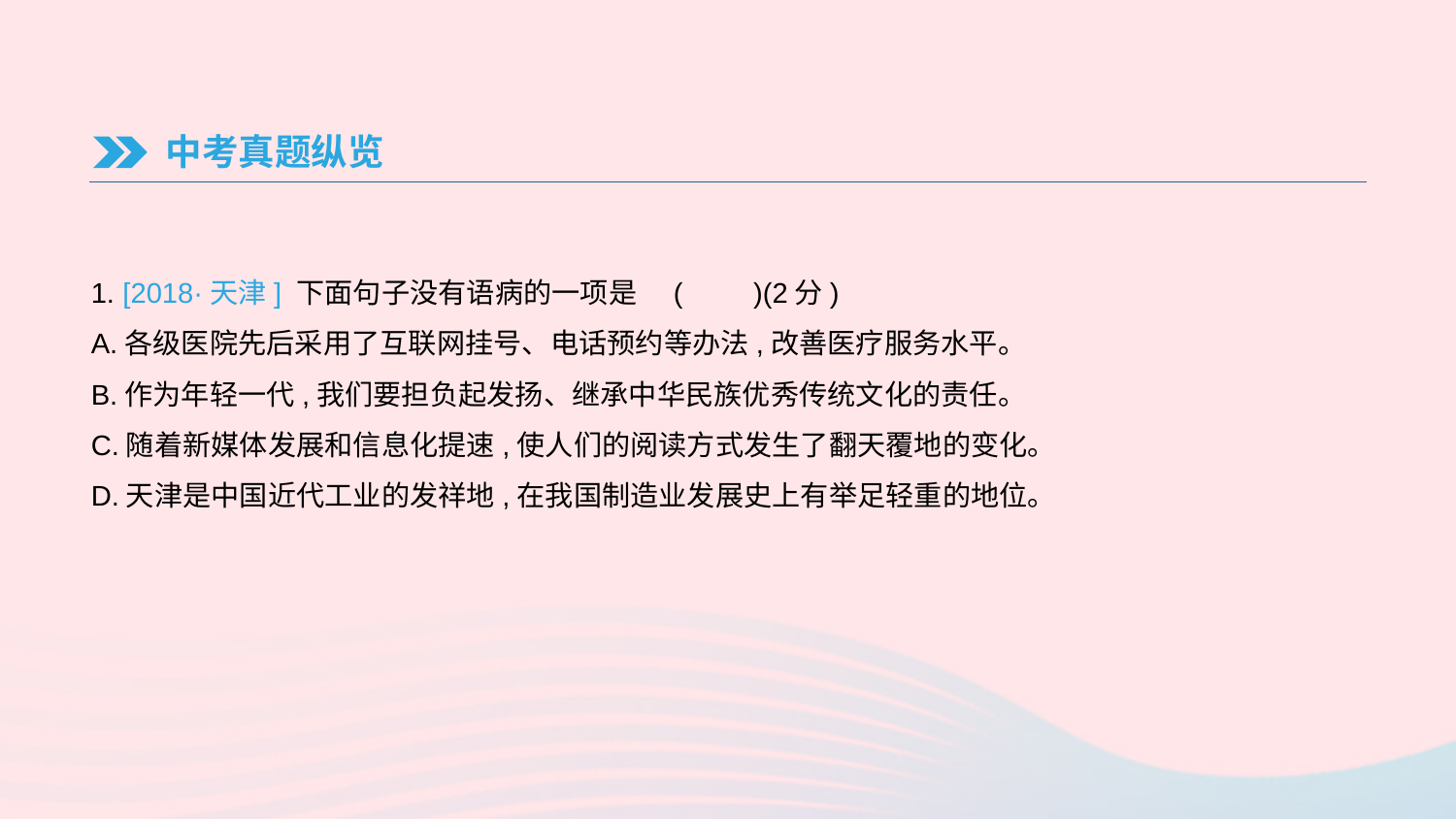

中考真题纵览

1. [2018·天津] 下面句子没有语病的一项是	(　　)(2分)
A.各级医院先后采用了互联网挂号、电话预约等办法,改善医疗服务水平。
B.作为年轻一代,我们要担负起发扬、继承中华民族优秀传统文化的责任。
C.随着新媒体发展和信息化提速,使人们的阅读方式发生了翻天覆地的变化。
D.天津是中国近代工业的发祥地,在我国制造业发展史上有举足轻重的地位。